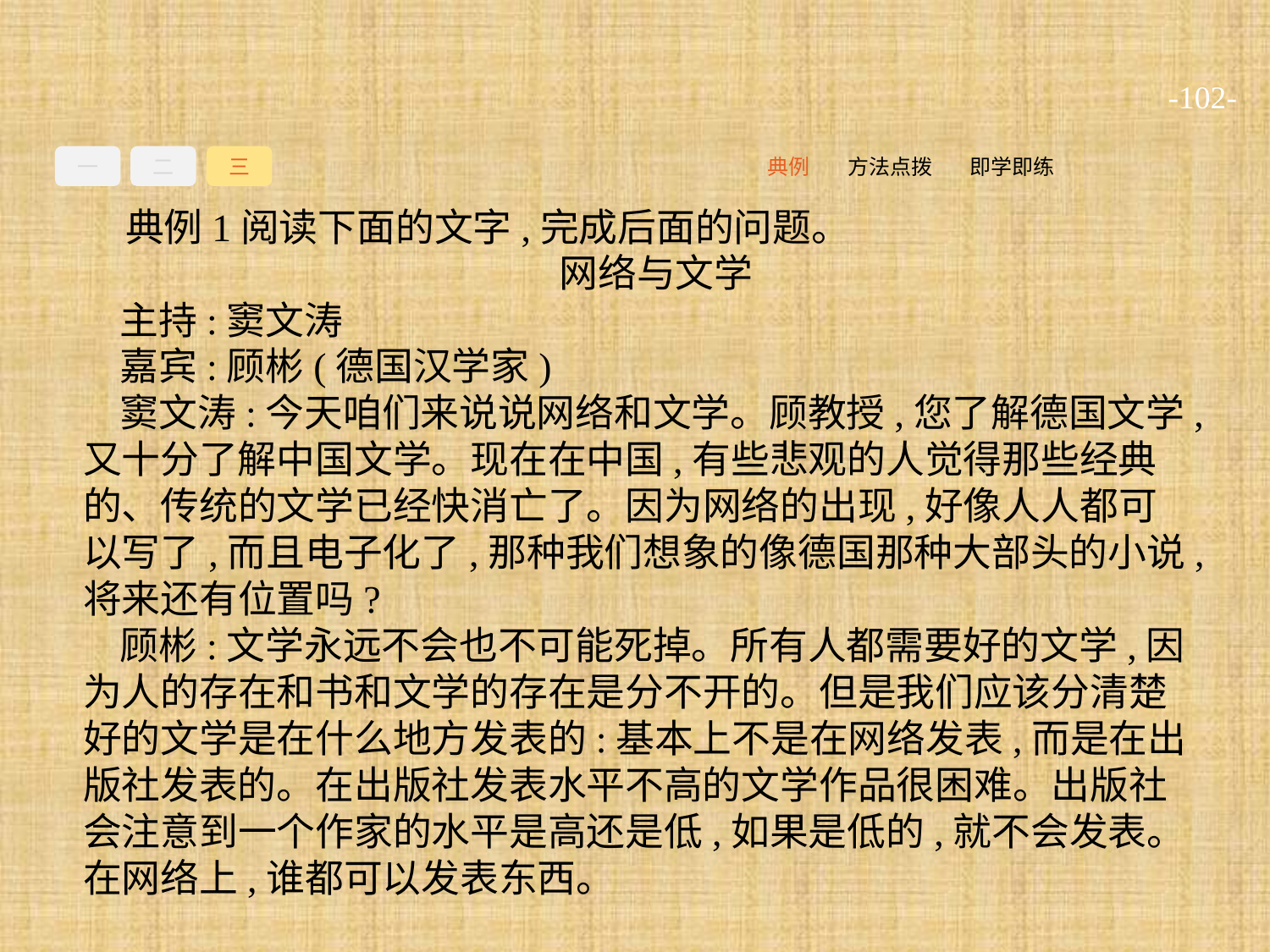

-102-
一
二
三
即学即练
方法点拨
典例
典例1阅读下面的文字,完成后面的问题。
网络与文学
主持:窦文涛
嘉宾:顾彬(德国汉学家)
窦文涛:今天咱们来说说网络和文学。顾教授,您了解德国文学,又十分了解中国文学。现在在中国,有些悲观的人觉得那些经典的、传统的文学已经快消亡了。因为网络的出现,好像人人都可以写了,而且电子化了,那种我们想象的像德国那种大部头的小说,将来还有位置吗?
顾彬:文学永远不会也不可能死掉。所有人都需要好的文学,因为人的存在和书和文学的存在是分不开的。但是我们应该分清楚好的文学是在什么地方发表的:基本上不是在网络发表,而是在出版社发表的。在出版社发表水平不高的文学作品很困难。出版社会注意到一个作家的水平是高还是低,如果是低的,就不会发表。在网络上,谁都可以发表东西。